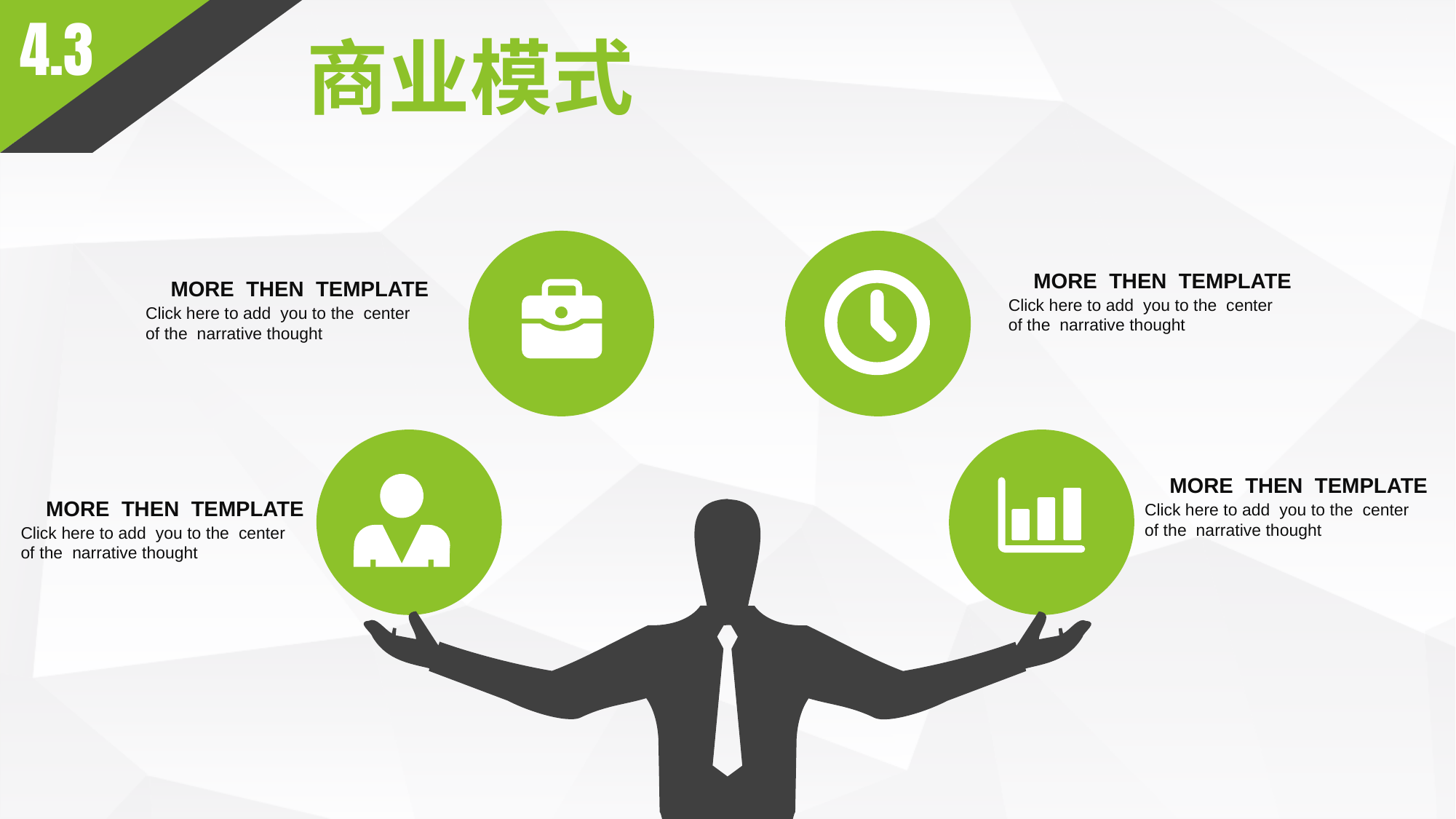

4.3
商业模式

   MORE  THEN  TEMPLATE
Click here to add  you to the  center
of the  narrative thought
   MORE  THEN  TEMPLATE
Click here to add  you to the  center
of the  narrative thought

   MORE  THEN  TEMPLATE
Click here to add  you to the  center
of the  narrative thought

   MORE  THEN  TEMPLATE
Click here to add  you to the  center
of the  narrative thought